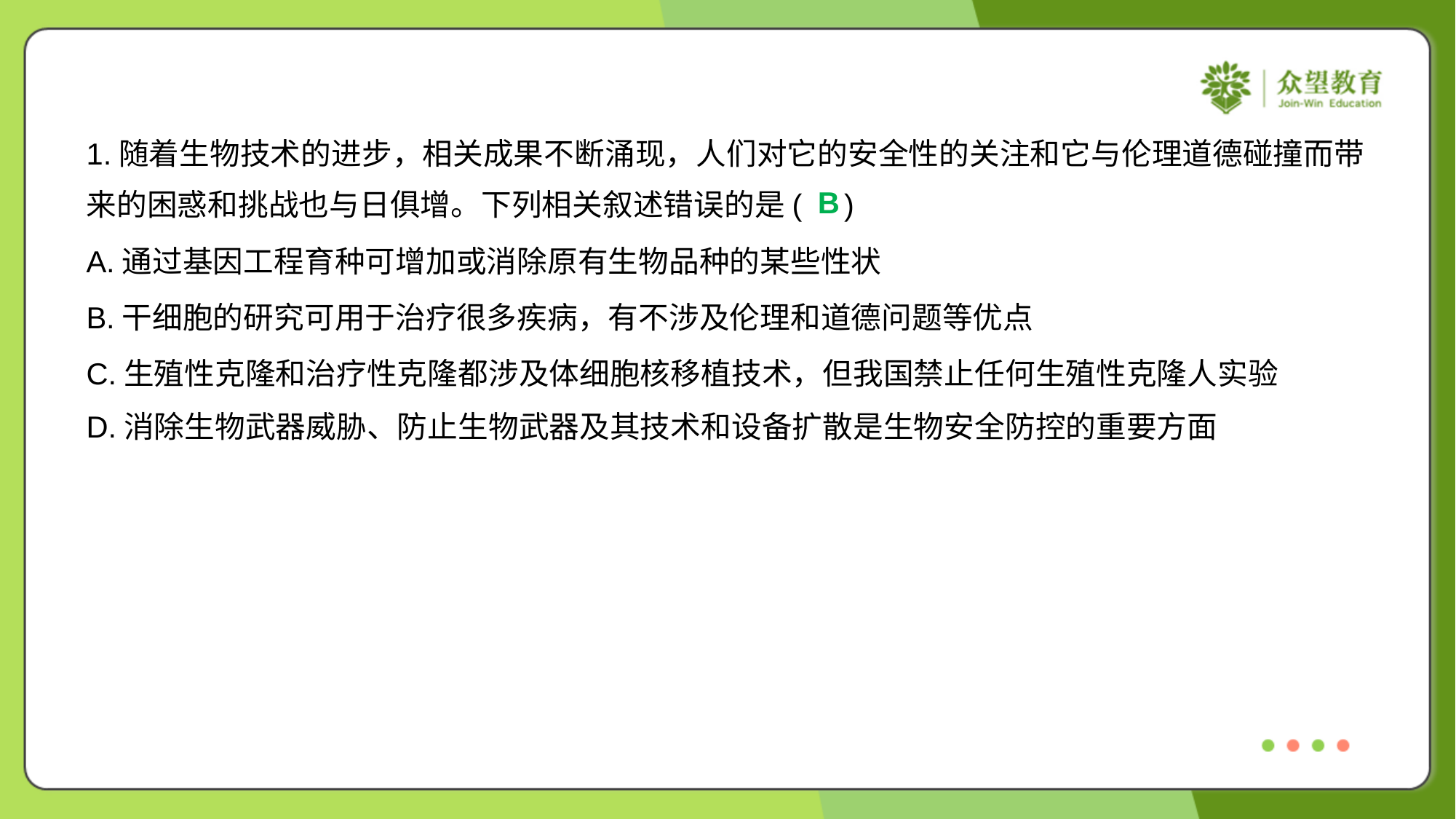

1.随着生物技术的进步，相关成果不断涌现，人们对它的安全性的关注和它与伦理道德碰撞而带
来的困惑和挑战也与日俱增。下列相关叙述错误的是(     )
B
A.通过基因工程育种可增加或消除原有生物品种的某些性状
B.干细胞的研究可用于治疗很多疾病，有不涉及伦理和道德问题等优点
C.生殖性克隆和治疗性克隆都涉及体细胞核移植技术，但我国禁止任何生殖性克隆人实验
D.消除生物武器威胁、防止生物武器及其技术和设备扩散是生物安全防控的重要方面